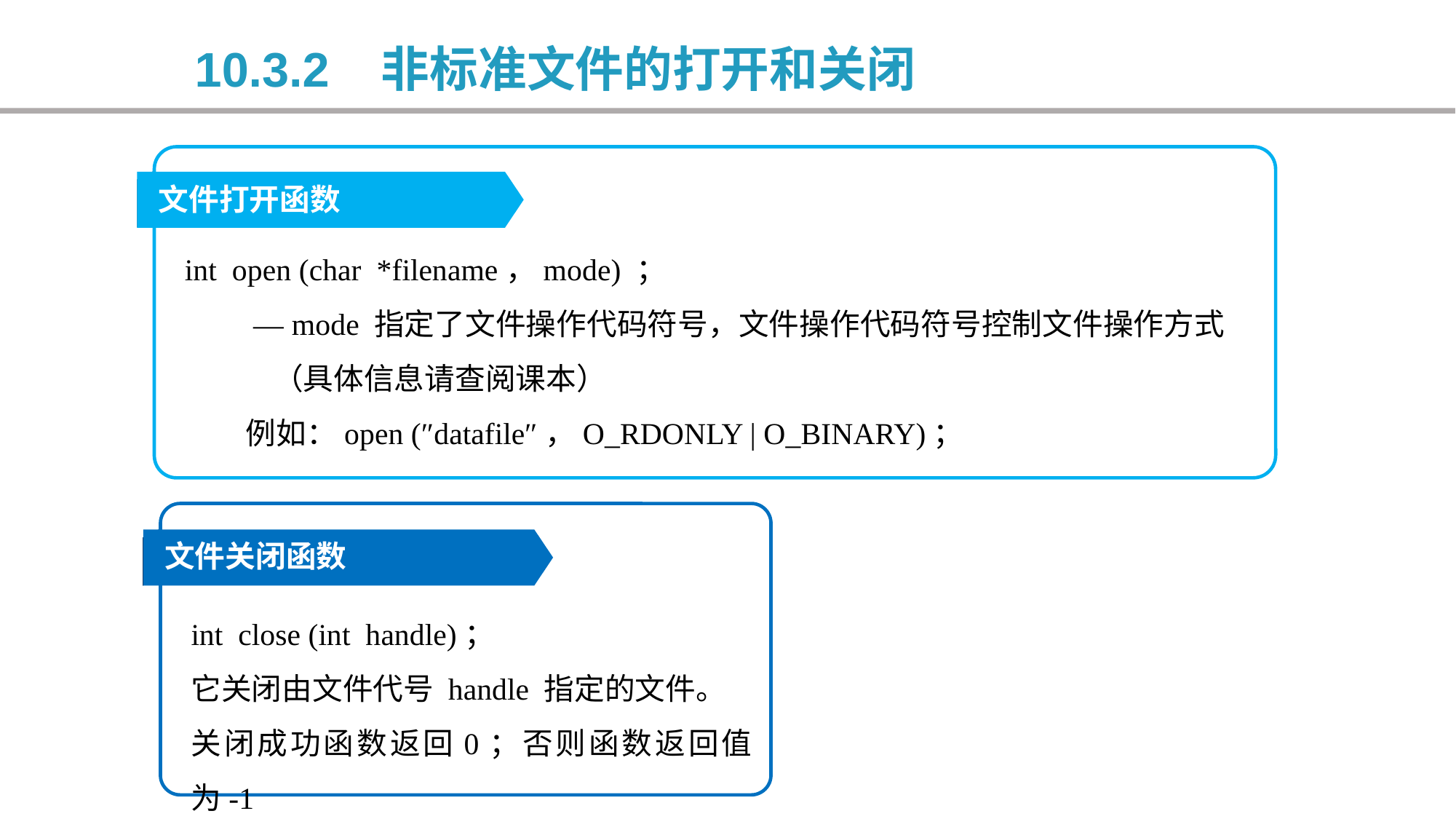

10.3.2   非标准文件的打开和关闭

文件打开函数

int  open (char  *filename，mode) ；
         — mode 指定了文件操作代码符号，文件操作代码符号控制文件操作方式
            （具体信息请查阅课本）
        例如：open (″datafile″，O_RDONLY | O_BINARY)；

文件关闭函数

int  close (int  handle)；
它关闭由文件代号 handle 指定的文件。
关闭成功函数返回0；否则函数返回值为-1